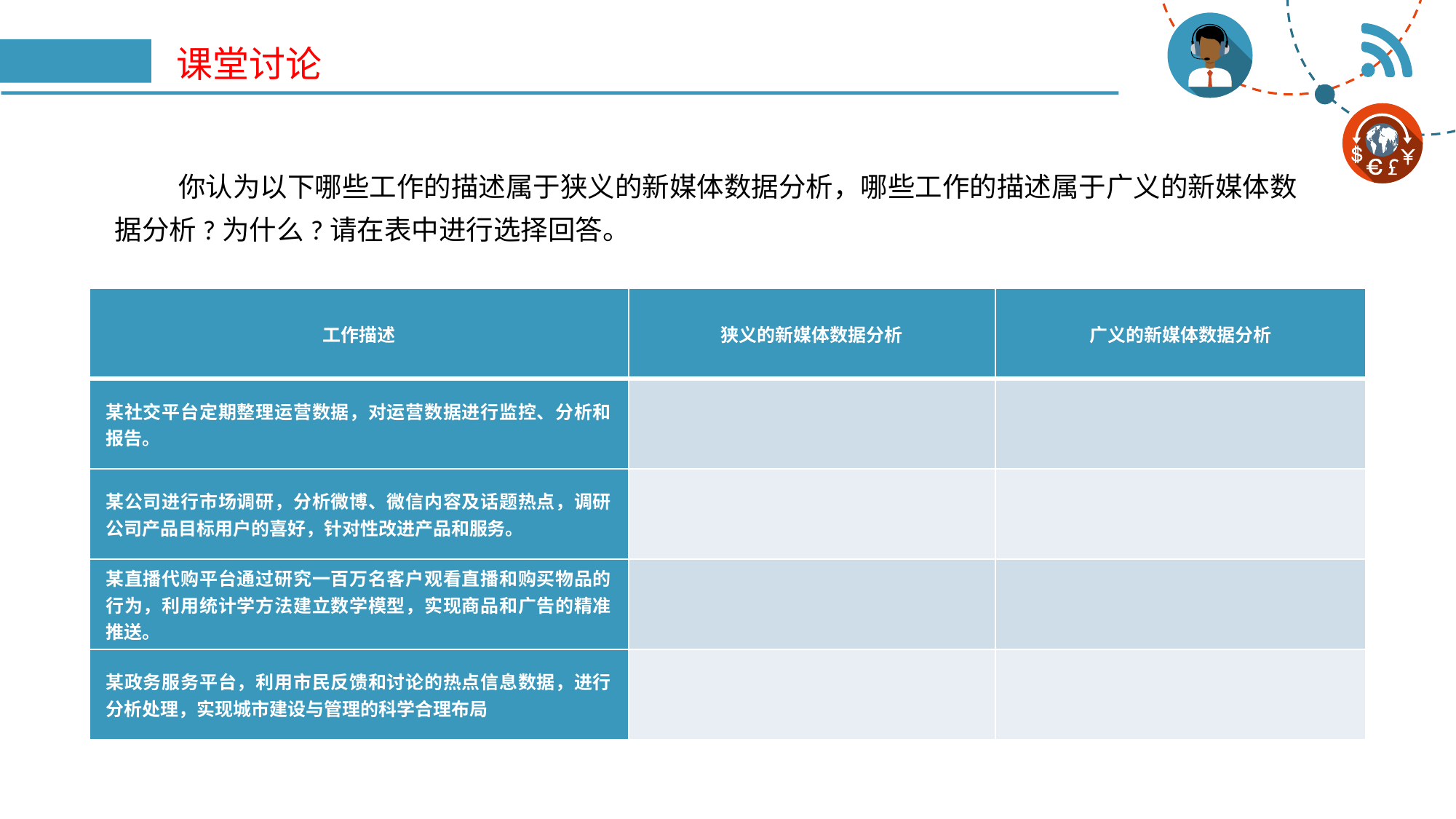

# 课堂讨论

你认为以下哪些工作的描述属于狭义的新媒体数据分析，哪些工作的描述属于广义的新媒体数据分析?为什么?请在表中进行选择回答。

| 工作描述 | 狭义的新媒体数据分析 | 广义的新媒体数据分析 |
| --- | --- | --- |
| 某社交平台定期整理运营数据，对运营数据进行监控、分析和报告。 |  |  |
| 某公司进行市场调研，分析微博、微信内容及话题热点，调研公司产品目标用户的喜好，针对性改进产品和服务。 |  |  |
| 某直播代购平台通过研究一百万名客户观看直播和购买物品的行为，利用统计学方法建立数学模型，实现商品和广告的精准推送。 |  |  |
| 某政务服务平台，利用市民反馈和讨论的热点信息数据，进行分析处理，实现城市建设与管理的科学合理布局 |  |  |